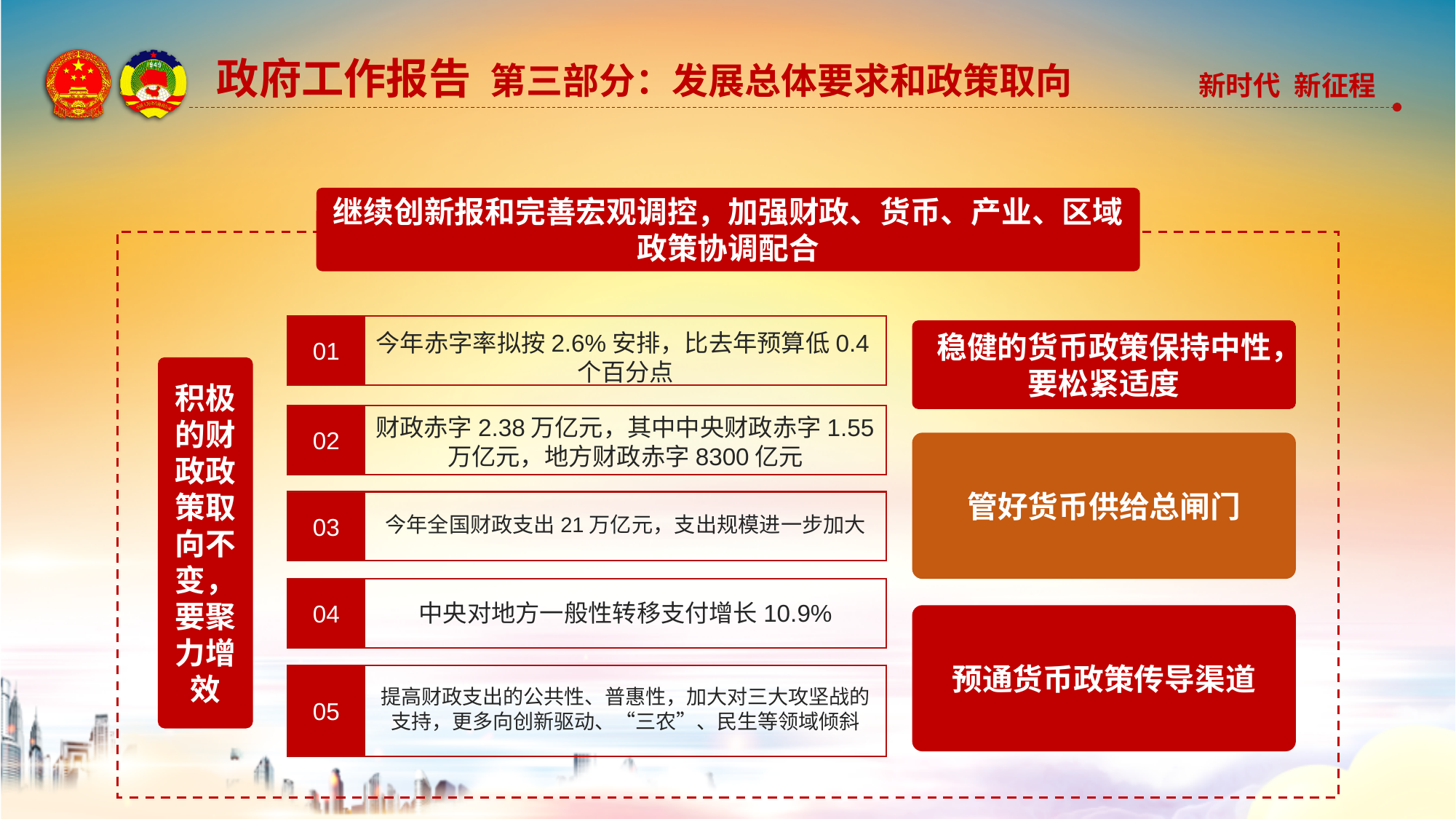

政府工作报告  第三部分：发展总体要求和政策取向

继续创新报和完善宏观调控，加强财政、货币、产业、区域政策协调配合

01

今年赤字率拟按2.6%安排，比去年预算低0.4个百分点
稳健的货币政策保持中性，要松紧适度
积极的财政政策取向不变，要聚力增效
02

财政赤字2.38万亿元，其中中央财政赤字1.55万亿元，地方财政赤字8300亿元
管好货币供给总闸门
03

今年全国财政支出21万亿元，支出规模进一步加大
04

中央对地方一般性转移支付增长10.9%
预通货币政策传导渠道
05

提高财政支出的公共性、普惠性，加大对三大攻坚战的支持，更多向创新驱动、“三农”、民生等领域倾斜